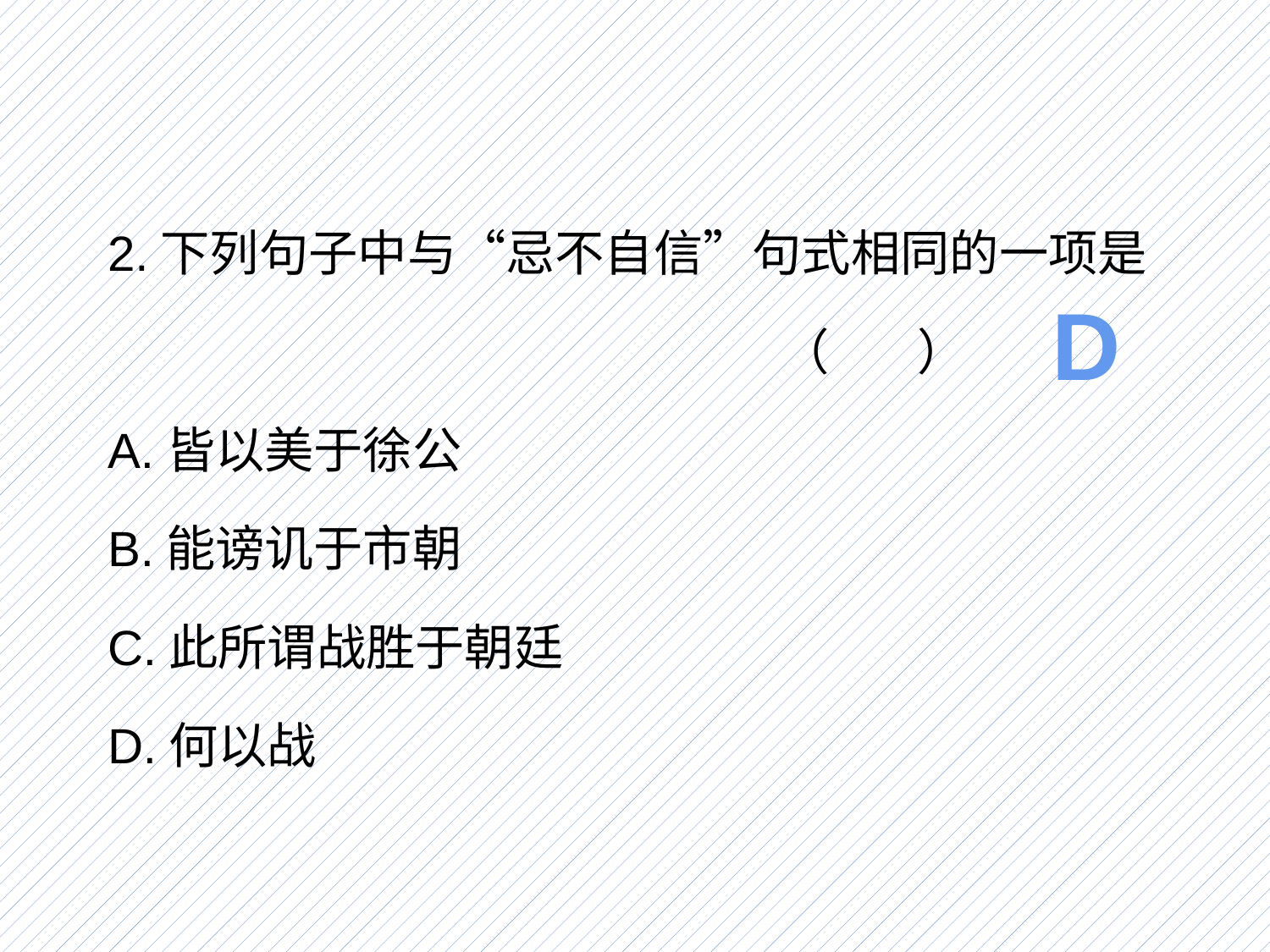

2.下列句子中与“忌不自信”句式相同的一项是
                                                            （        ）
A.皆以美于徐公
B.能谤讥于市朝
C.此所谓战胜于朝廷
D.何以战

D